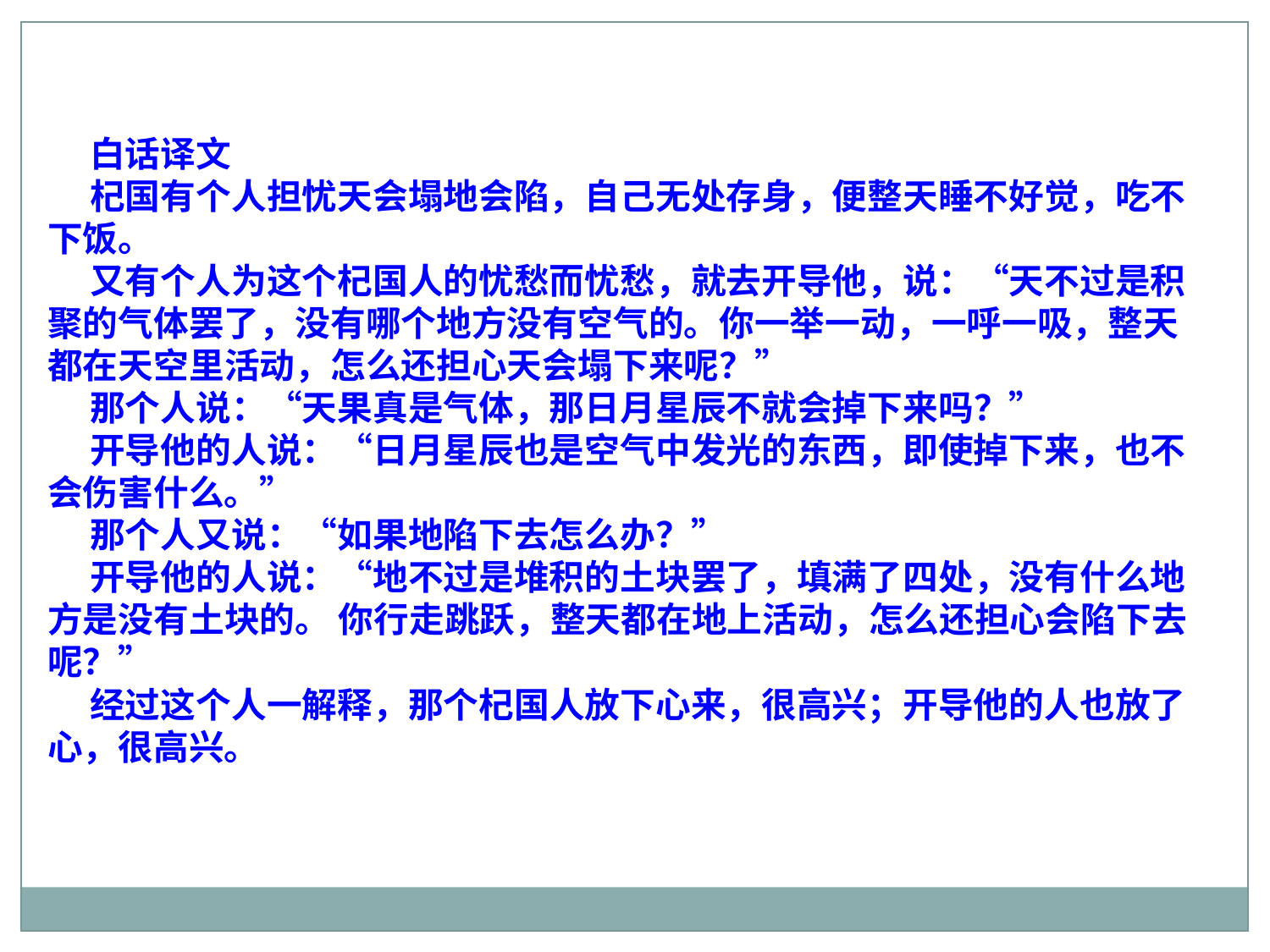

白话译文
杞国有个人担忧天会塌地会陷，自己无处存身，便整天睡不好觉，吃不下饭。
又有个人为这个杞国人的忧愁而忧愁，就去开导他，说：“天不过是积聚的气体罢了，没有哪个地方没有空气的。你一举一动，一呼一吸，整天都在天空里活动，怎么还担心天会塌下来呢？”
那个人说：“天果真是气体，那日月星辰不就会掉下来吗？”
开导他的人说：“日月星辰也是空气中发光的东西，即使掉下来，也不会伤害什么。”
那个人又说：“如果地陷下去怎么办？”
开导他的人说：“地不过是堆积的土块罢了，填满了四处，没有什么地方是没有土块的。 你行走跳跃，整天都在地上活动，怎么还担心会陷下去呢？”
经过这个人一解释，那个杞国人放下心来，很高兴；开导他的人也放了心，很高兴。